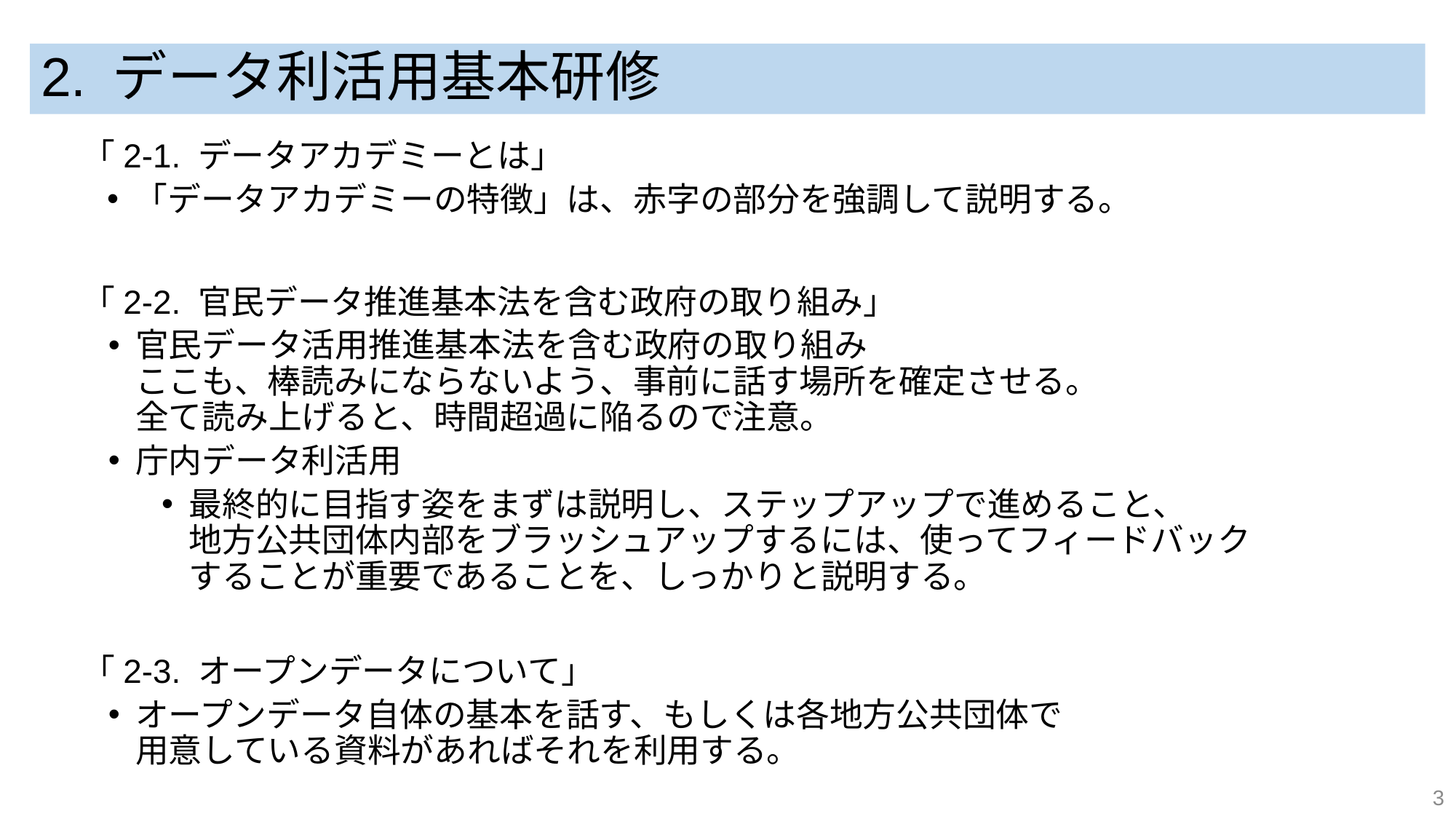

# 2. データ利活用基本研修
「2-1. データアカデミーとは」
「データアカデミーの特徴」は、赤字の部分を強調して説明する。

「2-2. 官民データ推進基本法を含む政府の取り組み」
官民データ活用推進基本法を含む政府の取り組み
ここも、棒読みにならないよう、事前に話す場所を確定させる。
全て読み上げると、時間超過に陥るので注意。
庁内データ利活用
最終的に目指す姿をまずは説明し、ステップアップで進めること、
地方公共団体内部をブラッシュアップするには、使ってフィードバック
することが重要であることを、しっかりと説明する。

「2-3. オープンデータについて」
オープンデータ自体の基本を話す、もしくは各地方公共団体で
用意している資料があればそれを利用する。
3